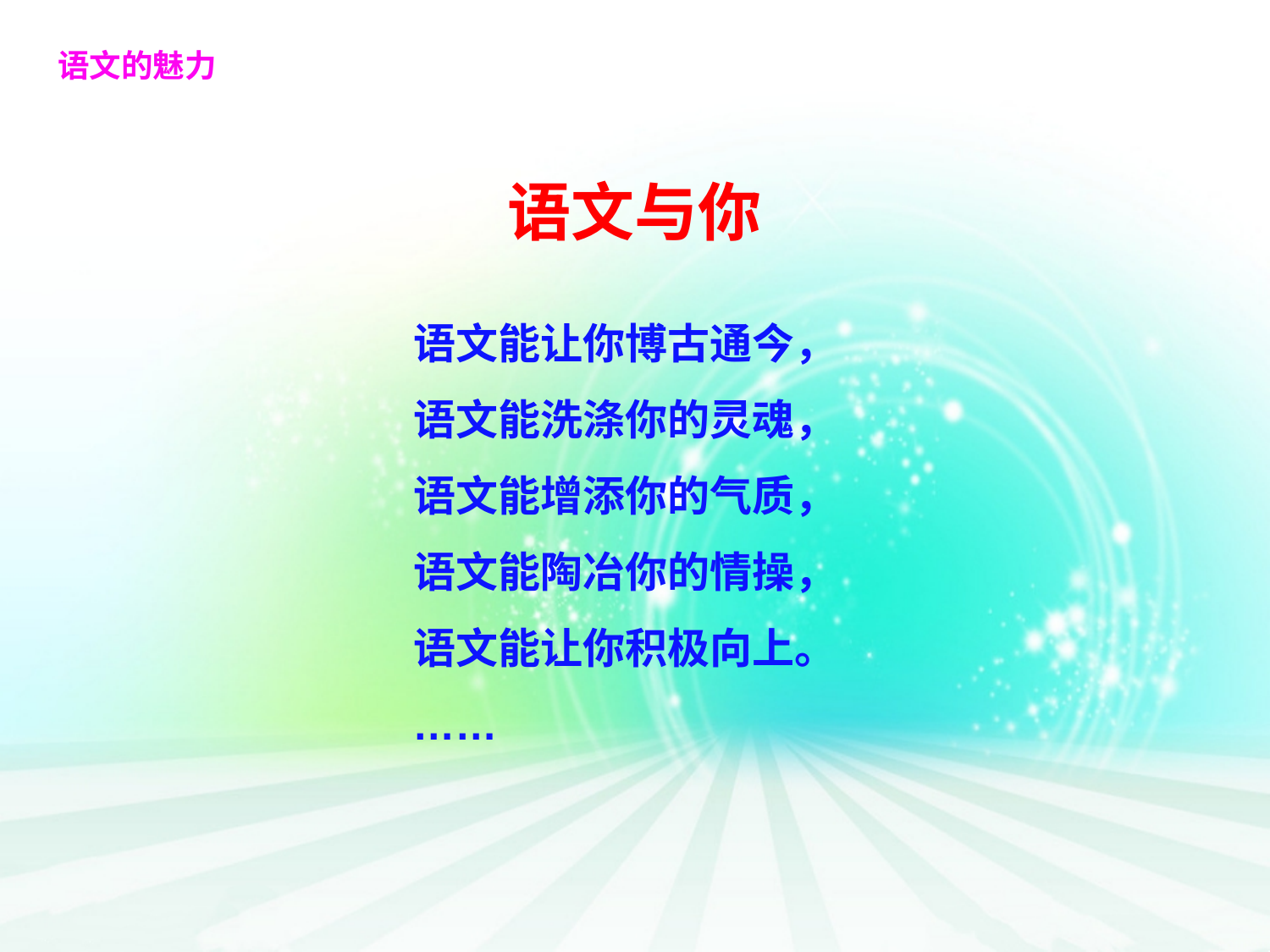

语文的魅力
语文与你

    语文能让你博古通今，
    语文能洗涤你的灵魂，
    语文能增添你的气质，
    语文能陶冶你的情操，
    语文能让你积极向上。
    ……